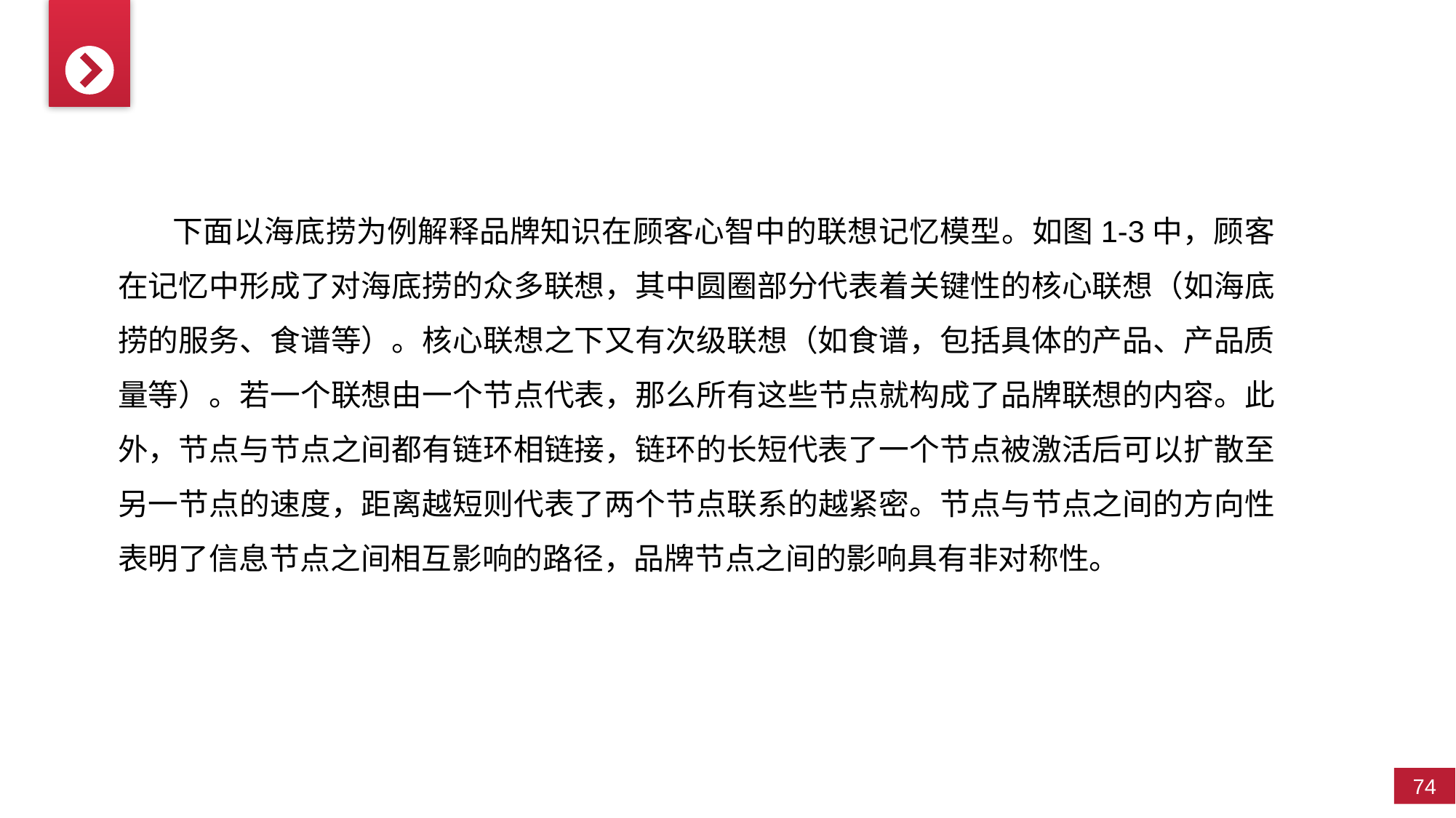

下面以海底捞为例解释品牌知识在顾客心智中的联想记忆模型。如图1-3中，顾客在记忆中形成了对海底捞的众多联想，其中圆圈部分代表着关键性的核心联想（如海底捞的服务、食谱等）。核心联想之下又有次级联想（如食谱，包括具体的产品、产品质量等）。若一个联想由一个节点代表，那么所有这些节点就构成了品牌联想的内容。此外，节点与节点之间都有链环相链接，链环的长短代表了一个节点被激活后可以扩散至另一节点的速度，距离越短则代表了两个节点联系的越紧密。节点与节点之间的方向性表明了信息节点之间相互影响的路径，品牌节点之间的影响具有非对称性。